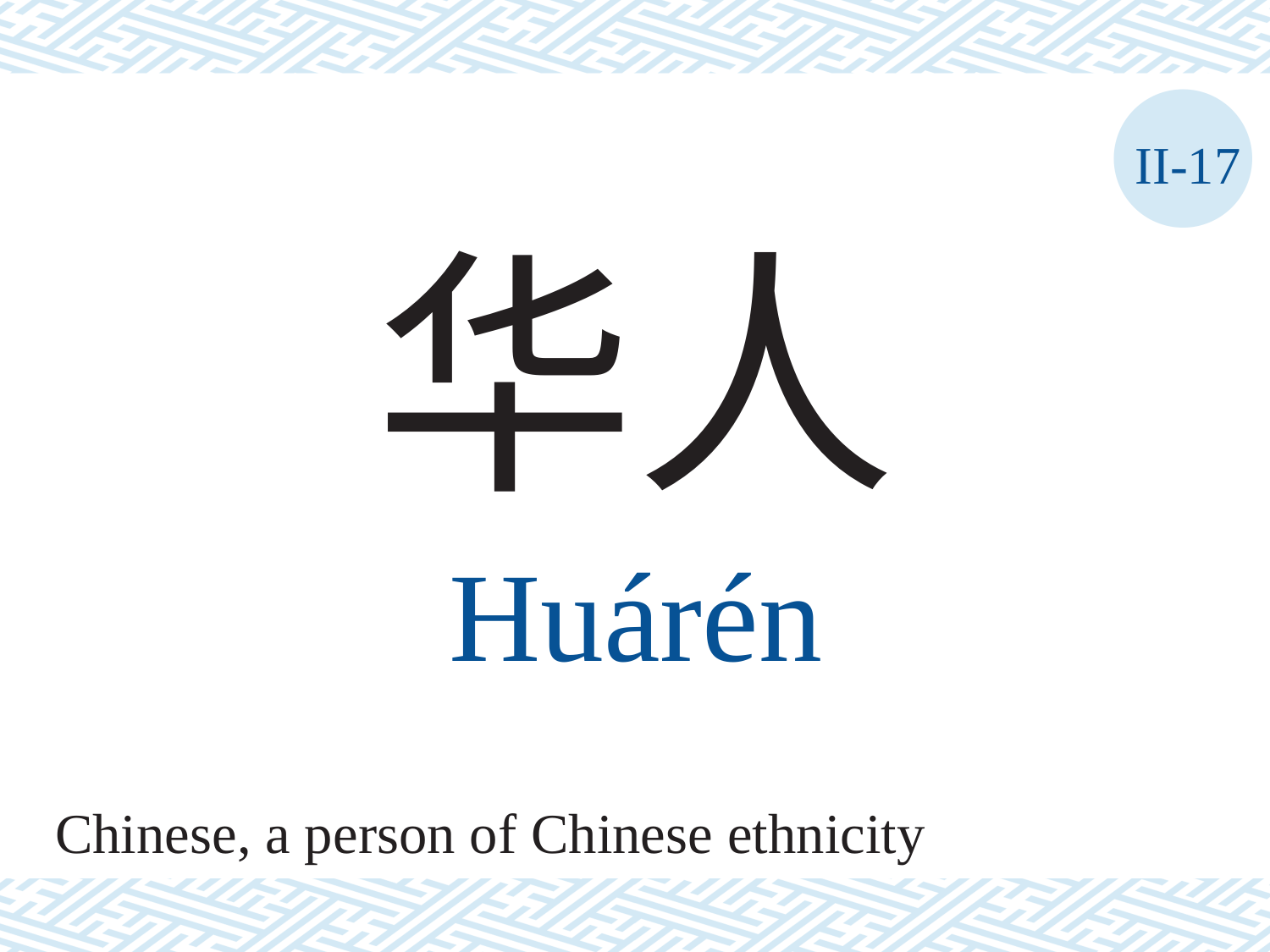

II-17
华人
Huárén
Chinese, a person of Chinese ethnicity